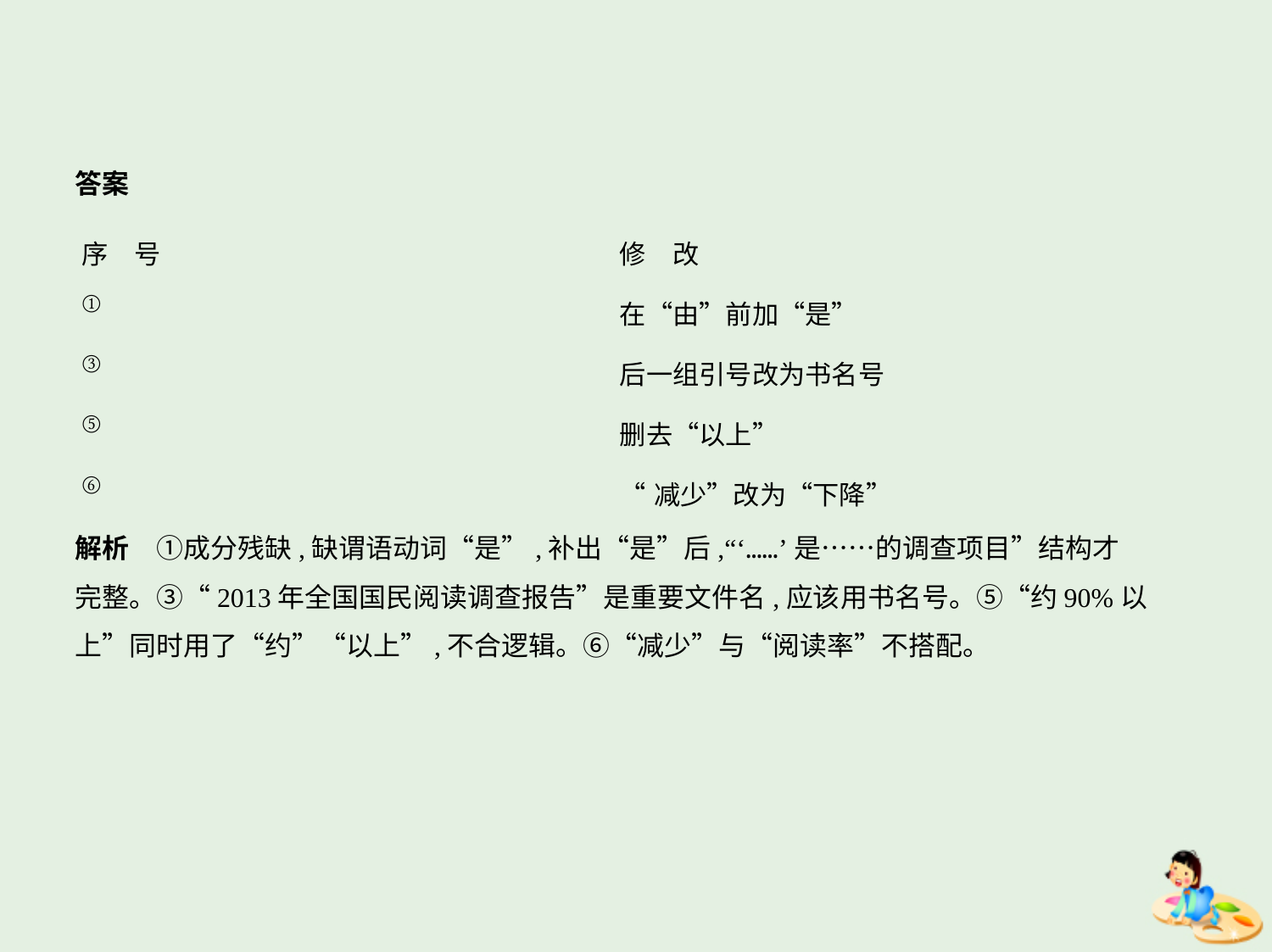

答案
| 序　号 | 修　改 |
| --- | --- |
| ① | 在“由”前加“是” |
| ③ | 后一组引号改为书名号 |
| ⑤ | 删去“以上” |
| ⑥ | “减少”改为“下降” |
解析　①成分残缺,缺谓语动词“是”,补出“是”后,“‘……’是……的调查项目”结构才
完整。③“2013年全国国民阅读调查报告”是重要文件名,应该用书名号。⑤“约90%以
上”同时用了“约”“以上”,不合逻辑。⑥“减少”与“阅读率”不搭配。